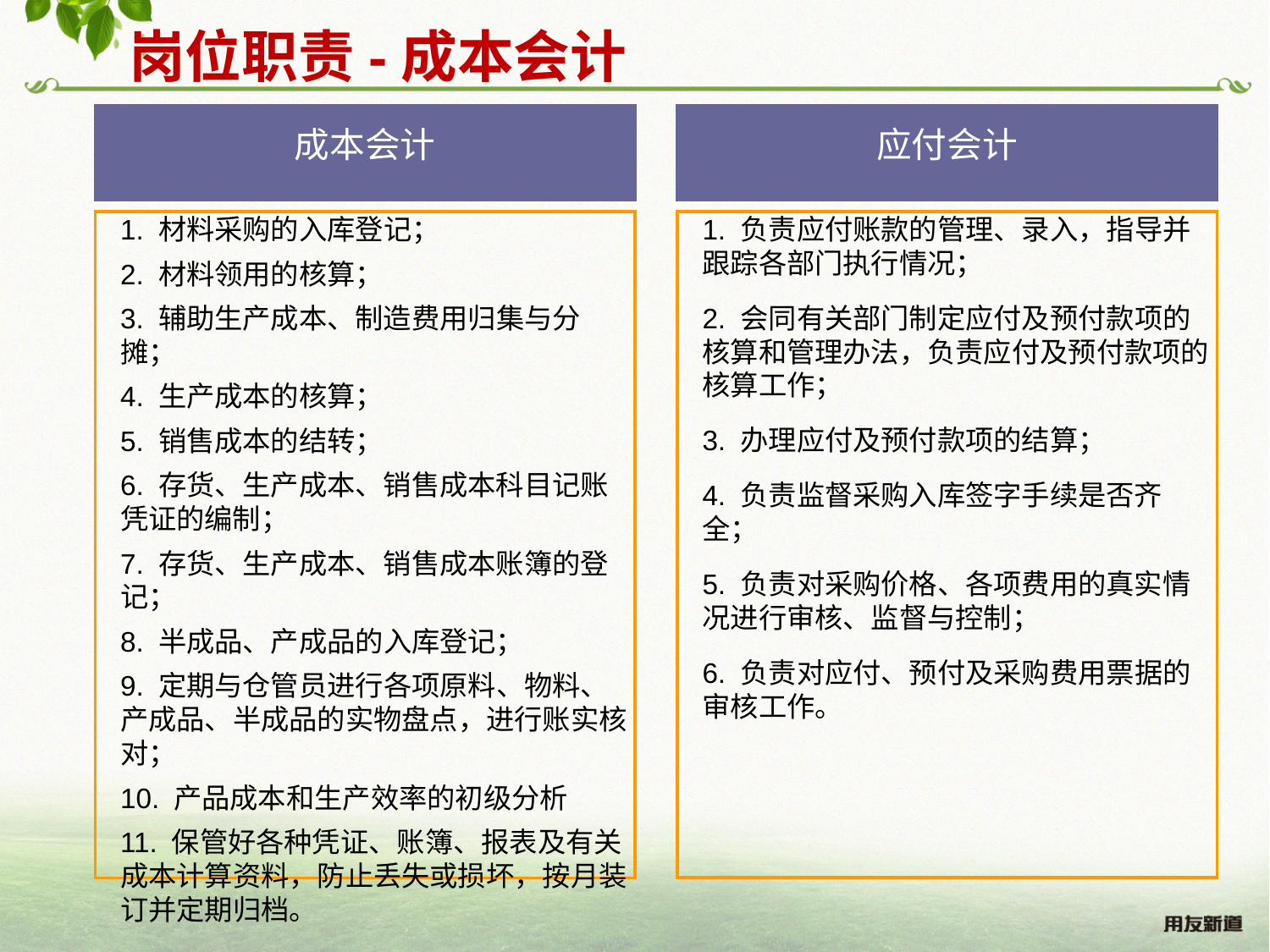

岗位职责-成本会计
成本会计
1. 负责应付账款的管理、录入，指导并跟踪各部门执行情况；
2. 会同有关部门制定应付及预付款项的核算和管理办法，负责应付及预付款项的核算工作；
3. 办理应付及预付款项的结算；
4. 负责监督采购入库签字手续是否齐全；
5. 负责对采购价格、各项费用的真实情况进行审核、监督与控制；
6. 负责对应付、预付及采购费用票据的审核工作。
1. 材料采购的入库登记；
2. 材料领用的核算；
3. 辅助生产成本、制造费用归集与分摊；
4. 生产成本的核算；
5. 销售成本的结转；
6. 存货、生产成本、销售成本科目记账凭证的编制；
7. 存货、生产成本、销售成本账簿的登记；
8. 半成品、产成品的入库登记；
9. 定期与仓管员进行各项原料、物料、产成品、半成品的实物盘点，进行账实核对；
10. 产品成本和生产效率的初级分析
11. 保管好各种凭证、账簿、报表及有关成本计算资料，防止丢失或损坏，按月装订并定期归档。

应付会计